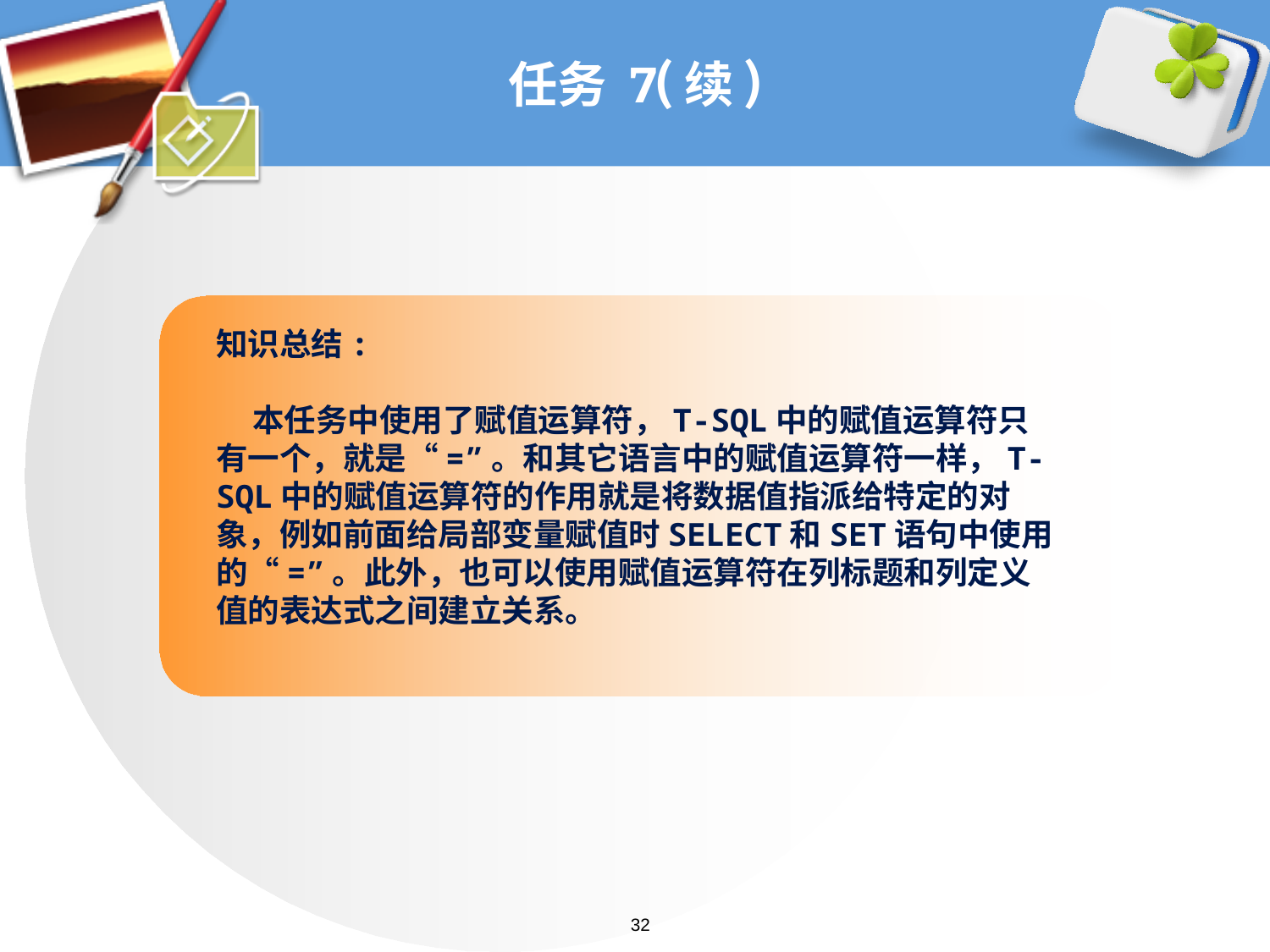

# 任务 7(续)

知识总结:

    本任务中使用了赋值运算符，T-SQL中的赋值运算符只有一个，就是“=”。和其它语言中的赋值运算符一样，T-SQL中的赋值运算符的作用就是将数据值指派给特定的对象，例如前面给局部变量赋值时SELECT和SET语句中使用的“=”。此外，也可以使用赋值运算符在列标题和列定义值的表达式之间建立关系。
32